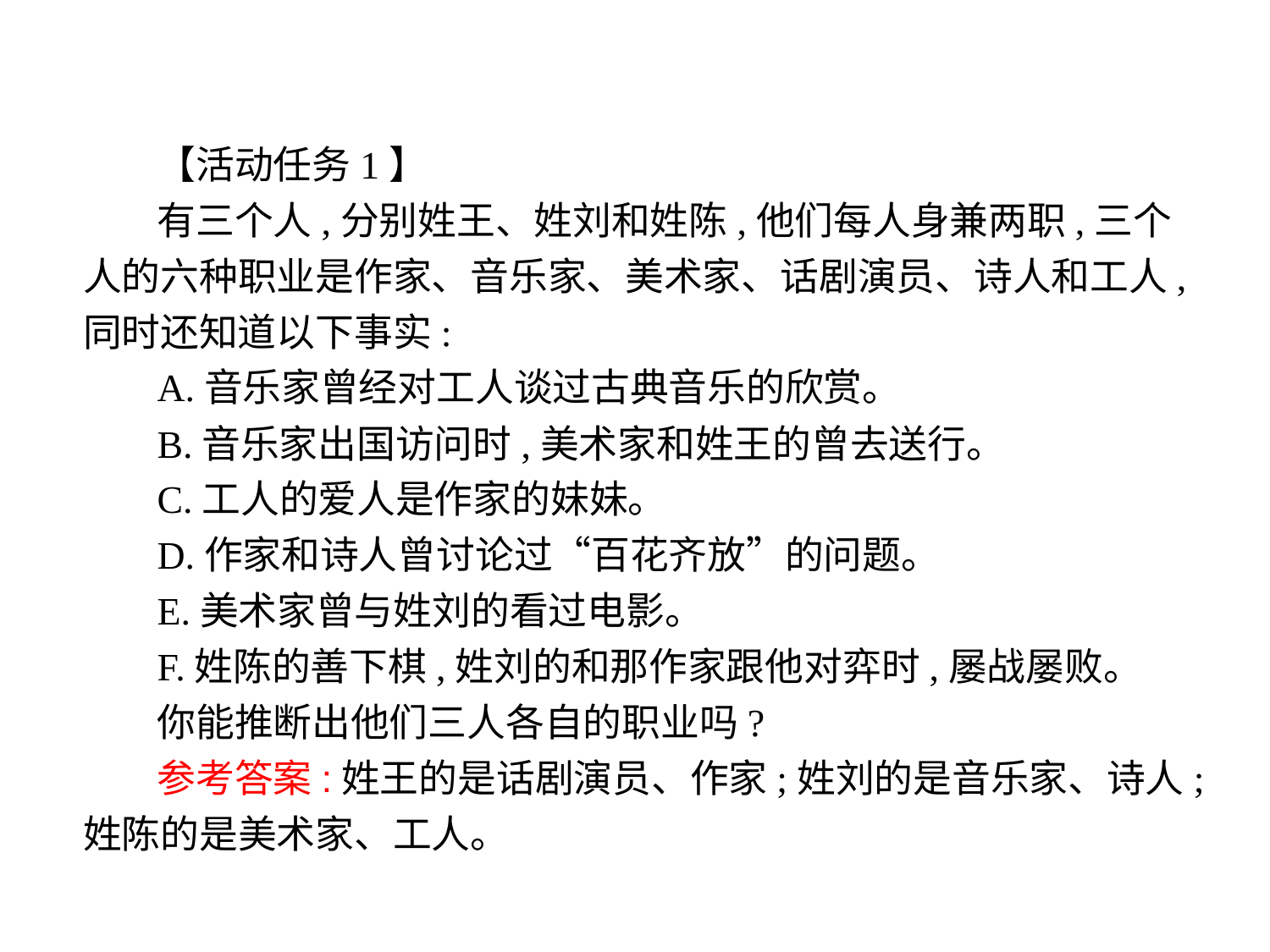

【活动任务1】
有三个人,分别姓王、姓刘和姓陈,他们每人身兼两职,三个人的六种职业是作家、音乐家、美术家、话剧演员、诗人和工人,同时还知道以下事实:
A.音乐家曾经对工人谈过古典音乐的欣赏。
B.音乐家出国访问时,美术家和姓王的曾去送行。
C.工人的爱人是作家的妹妹。
D.作家和诗人曾讨论过“百花齐放”的问题。
E.美术家曾与姓刘的看过电影。
F.姓陈的善下棋,姓刘的和那作家跟他对弈时,屡战屡败。
你能推断出他们三人各自的职业吗?
参考答案:姓王的是话剧演员、作家;姓刘的是音乐家、诗人;姓陈的是美术家、工人。